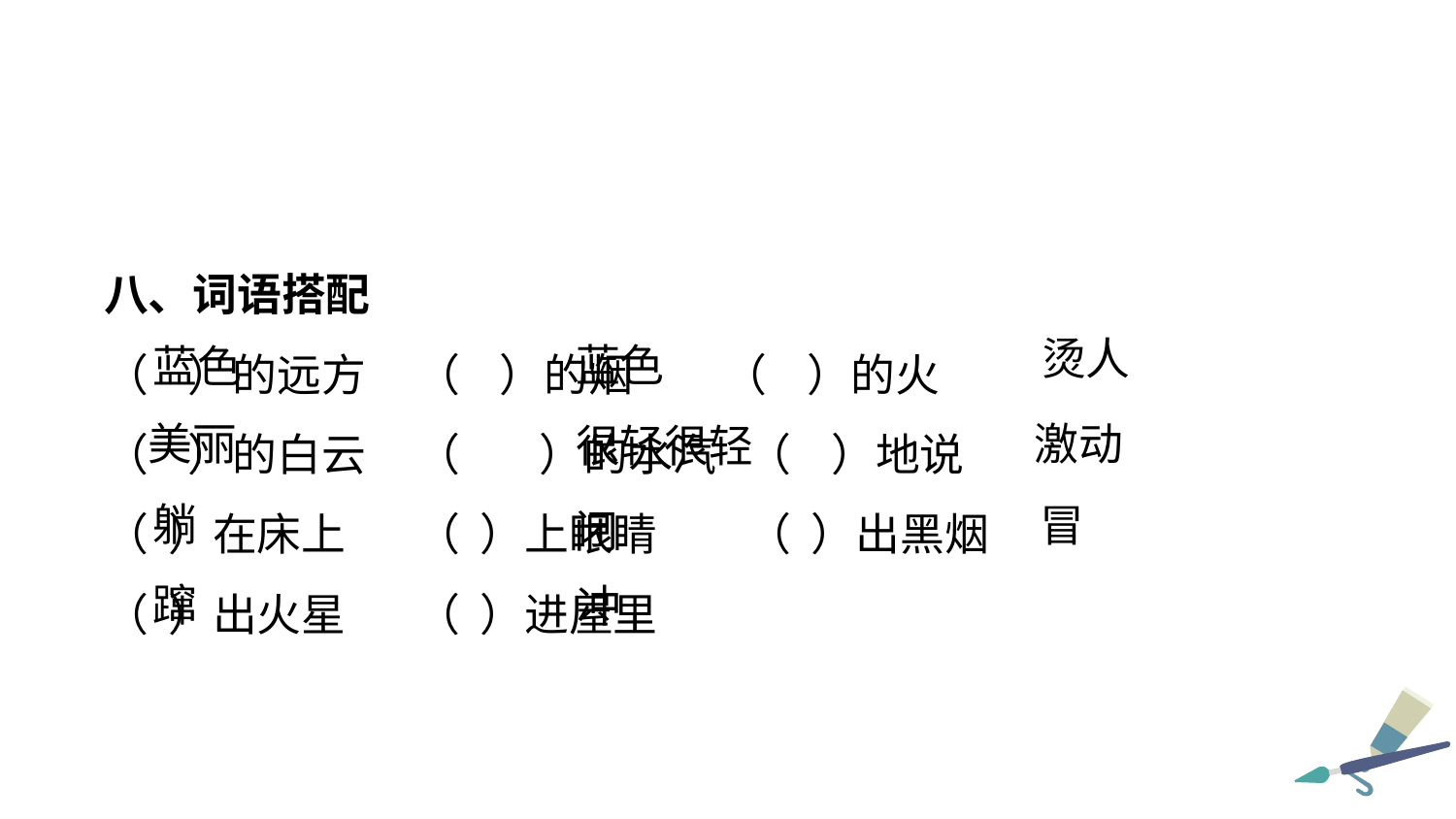

八、词语搭配
（    ）的远方     （    ）的烟         （    ）的火
（    ）的白云     （        ）的水汽   （    ）地说
（  ）在床上       （  ）上眼睛         （  ）出黑烟
（  ）出火星       （  ）进屋里
烫人
蓝色
蓝色
美丽
激动
很轻很轻
躺
冒
闭
蹿
冲